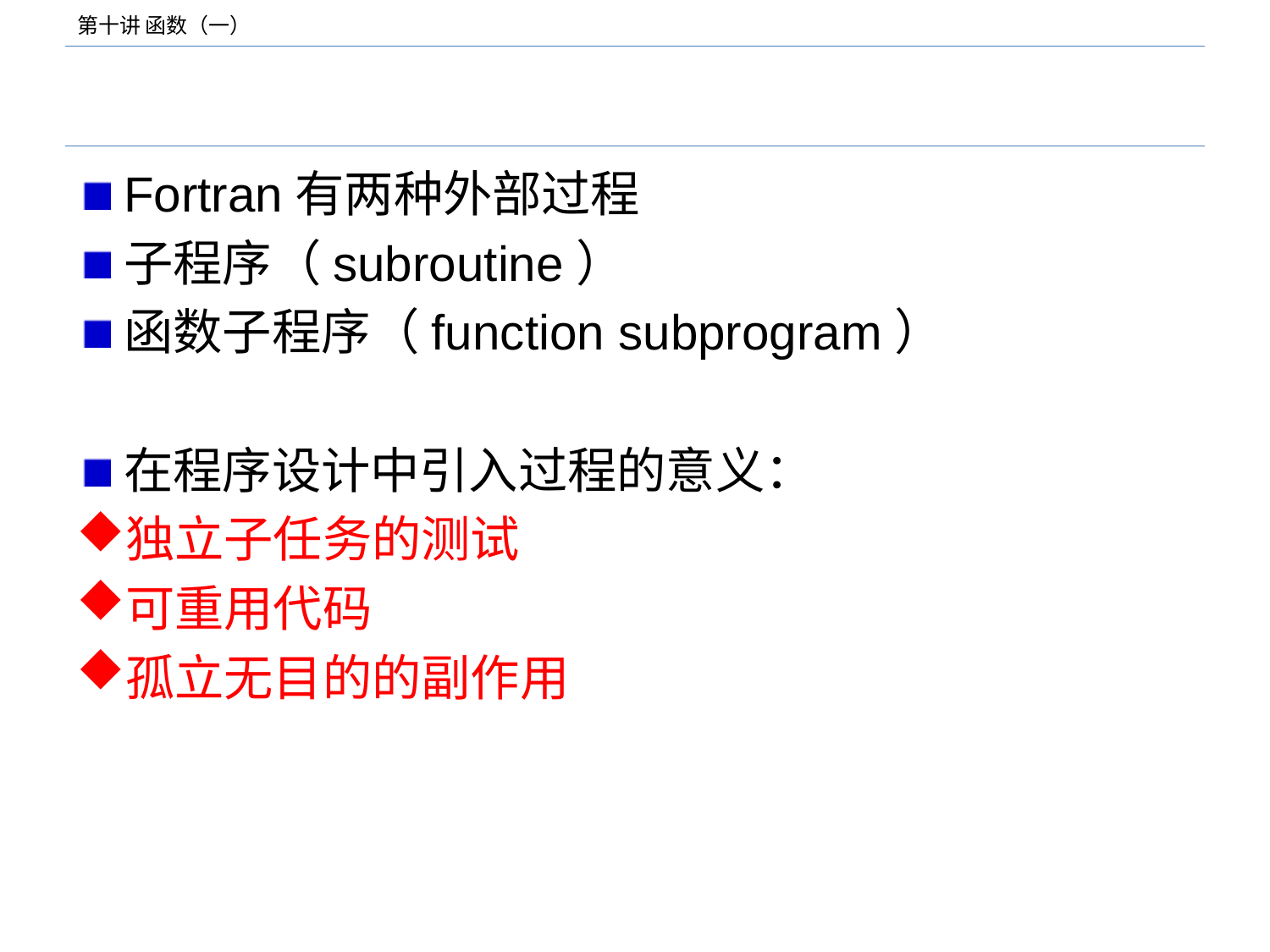

#
Fortran有两种外部过程
子程序（subroutine）
函数子程序（function subprogram）

在程序设计中引入过程的意义：
独立子任务的测试
可重用代码
孤立无目的的副作用